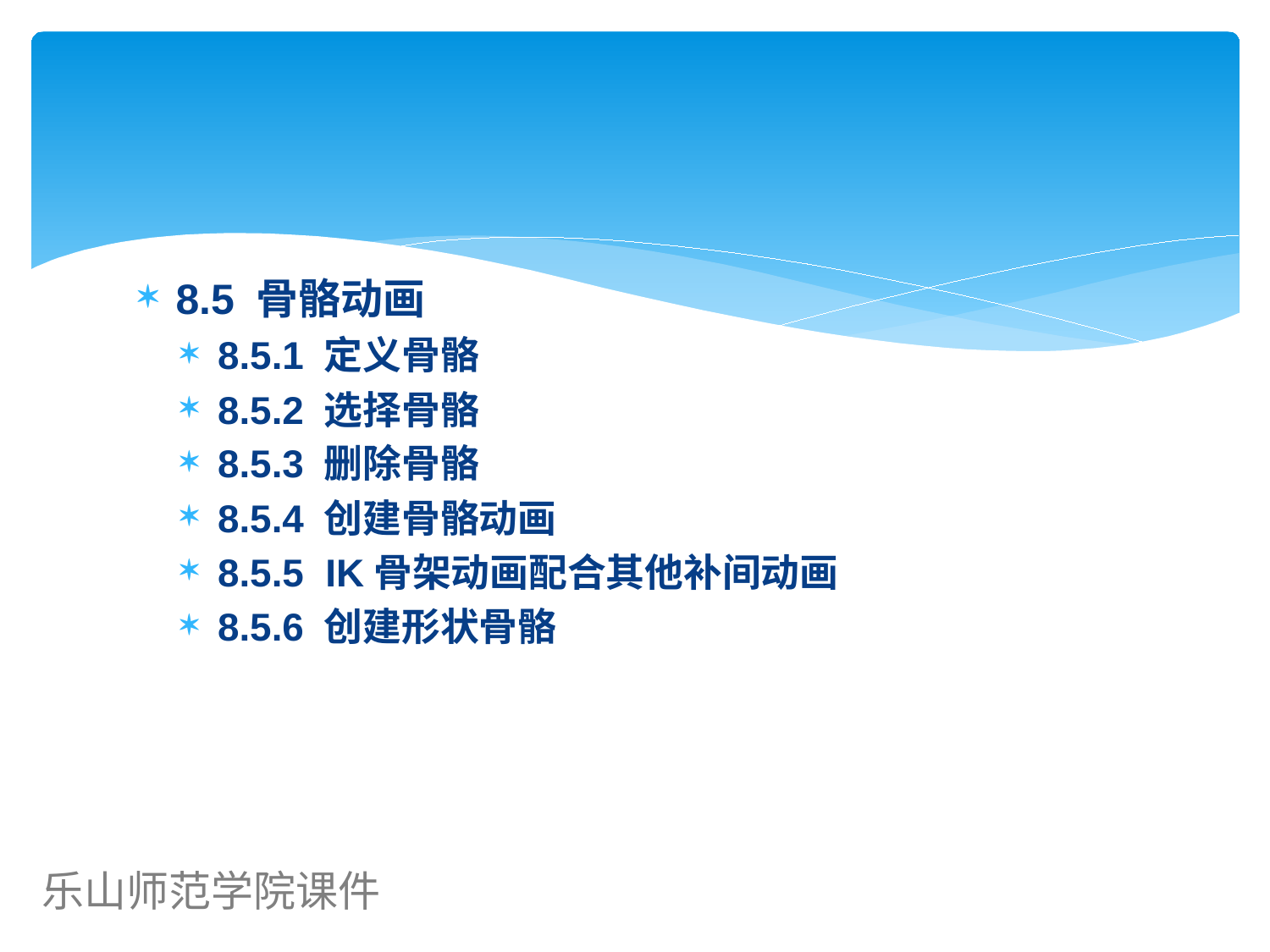

8.5 骨骼动画
8.5.1 定义骨骼
8.5.2 选择骨骼
8.5.3 删除骨骼
8.5.4 创建骨骼动画
8.5.5  IK骨架动画配合其他补间动画
8.5.6 创建形状骨骼